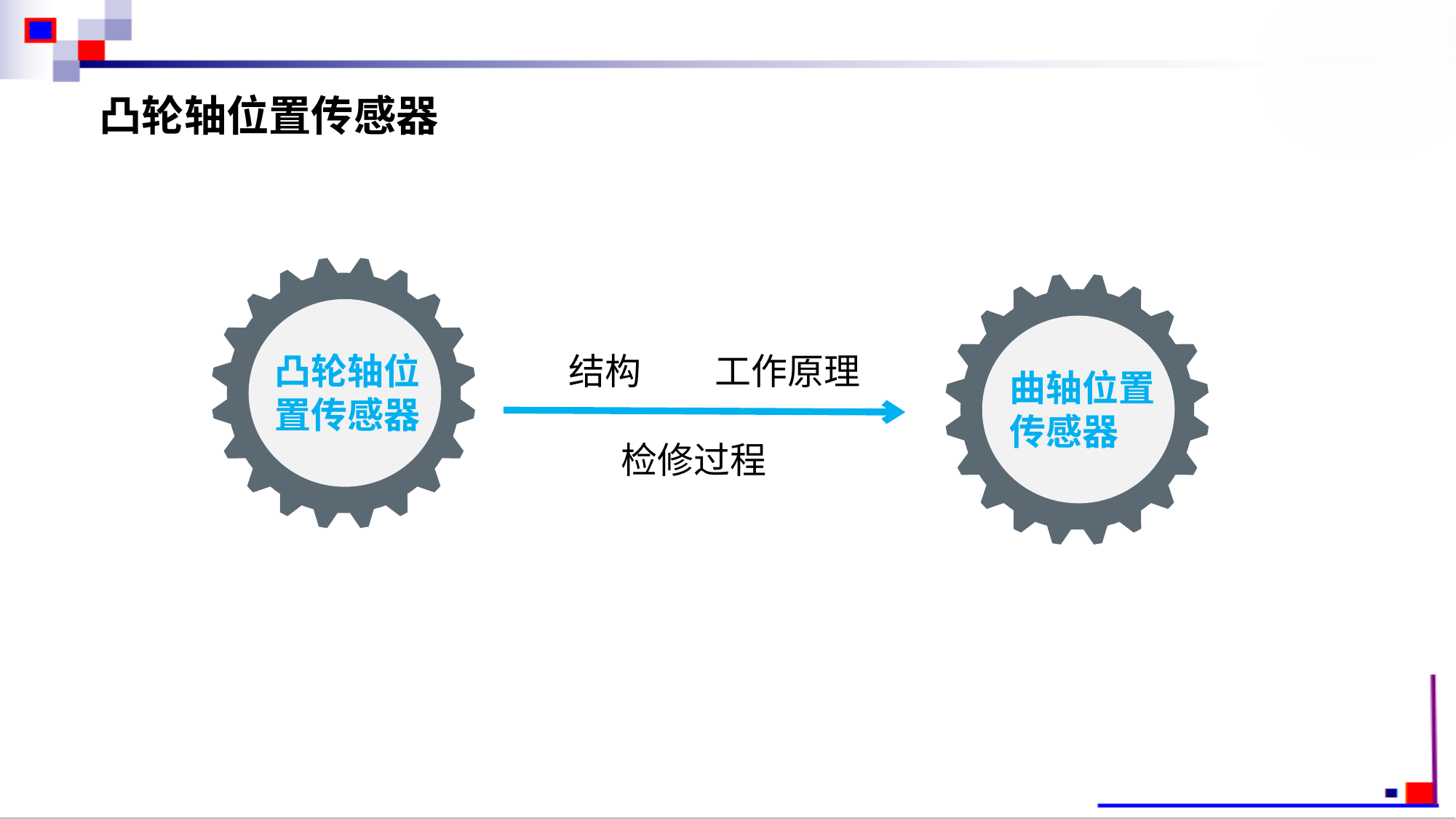

凸轮轴位置传感器

凸轮轴位置传感器

曲轴位置传感器
结构
工作原理
检修过程